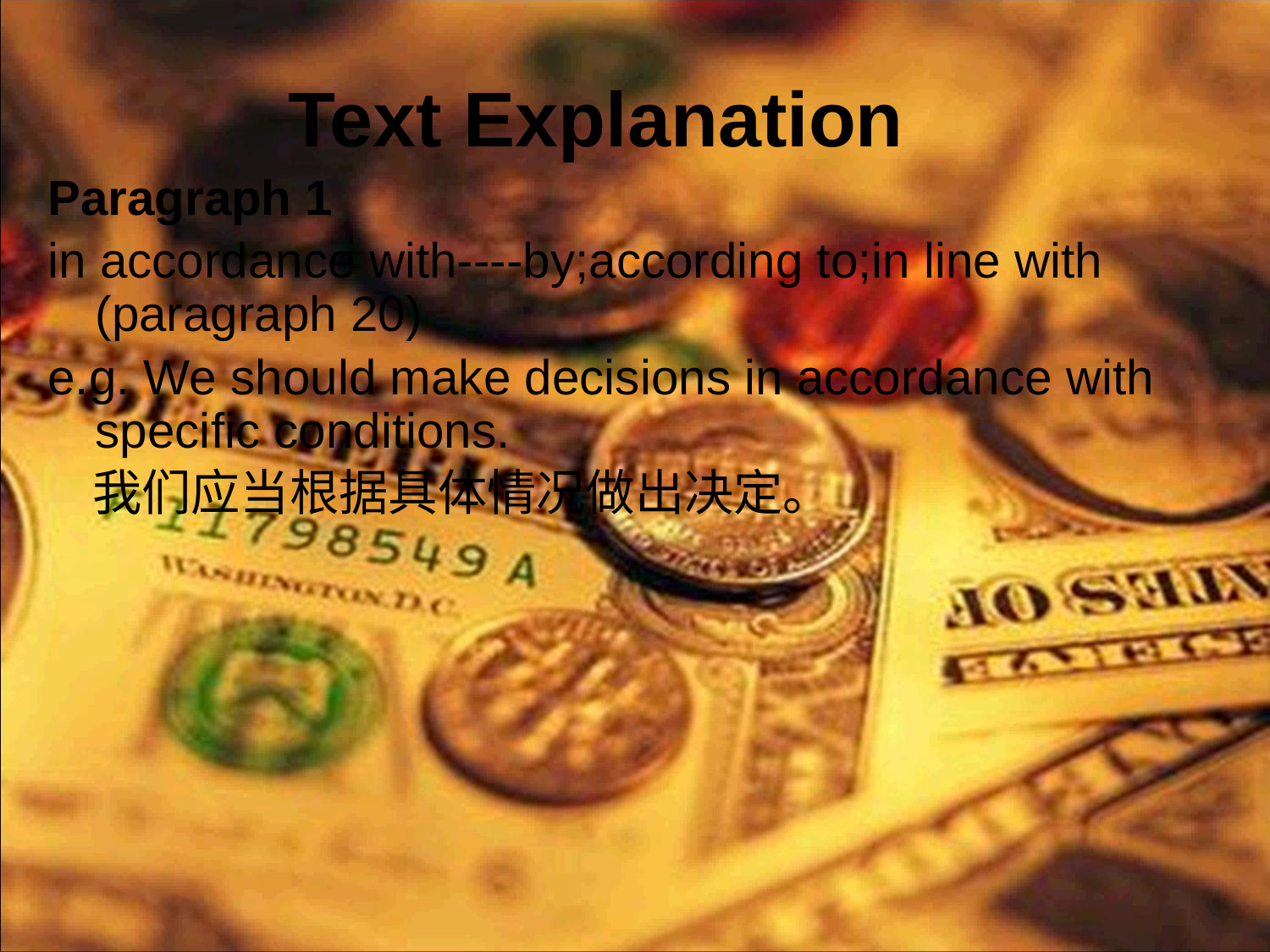

# Text Explanation
Paragraph 1
in accordance with----by;according to;in line with (paragraph 20)
e.g. We should make decisions in accordance with specific conditions.
   我们应当根据具体情况做出决定。